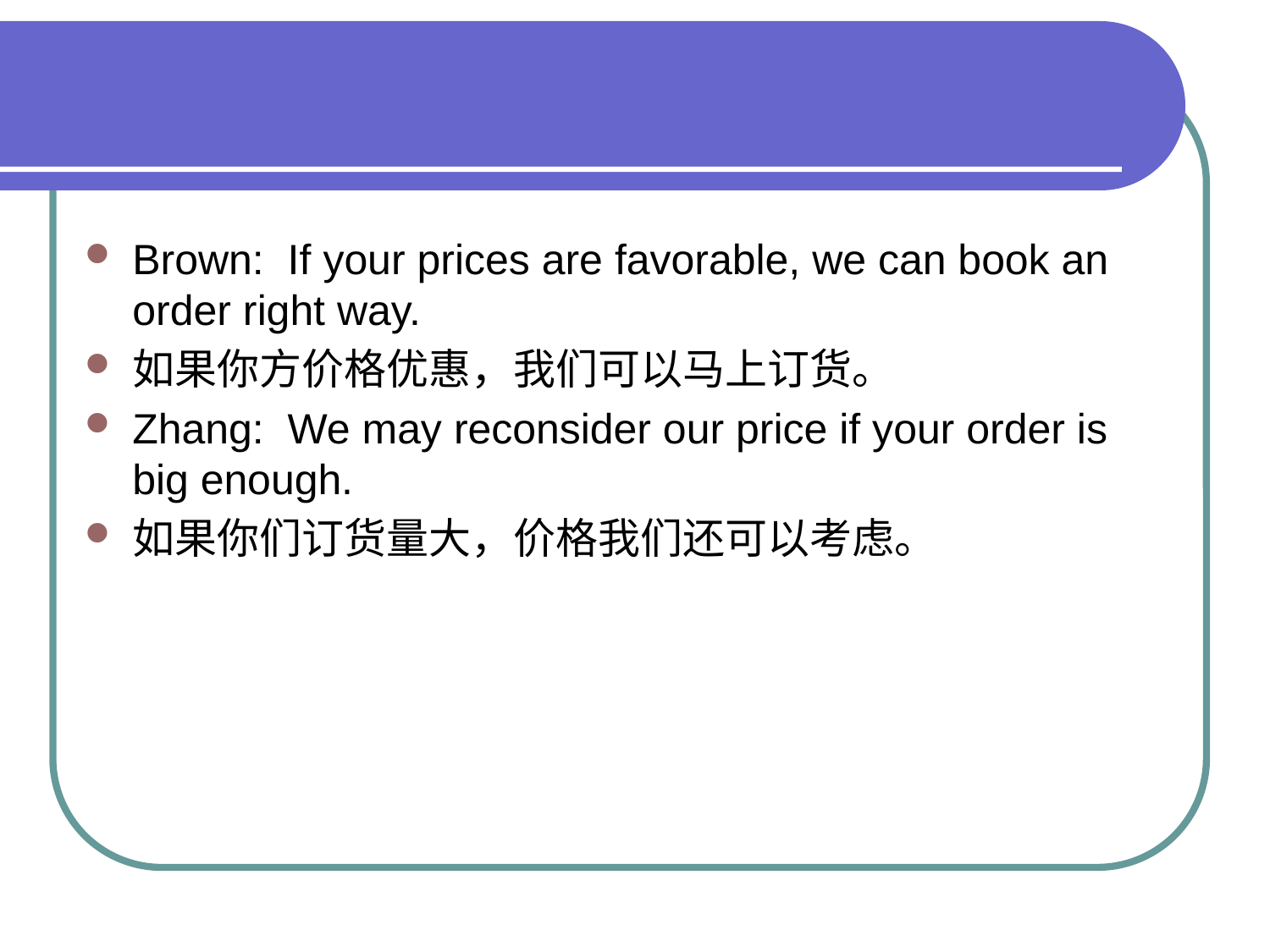

#
Brown:  If your prices are favorable, we can book an order right way.
如果你方价格优惠，我们可以马上订货。
Zhang:  We may reconsider our price if your order is big enough.
如果你们订货量大，价格我们还可以考虑。